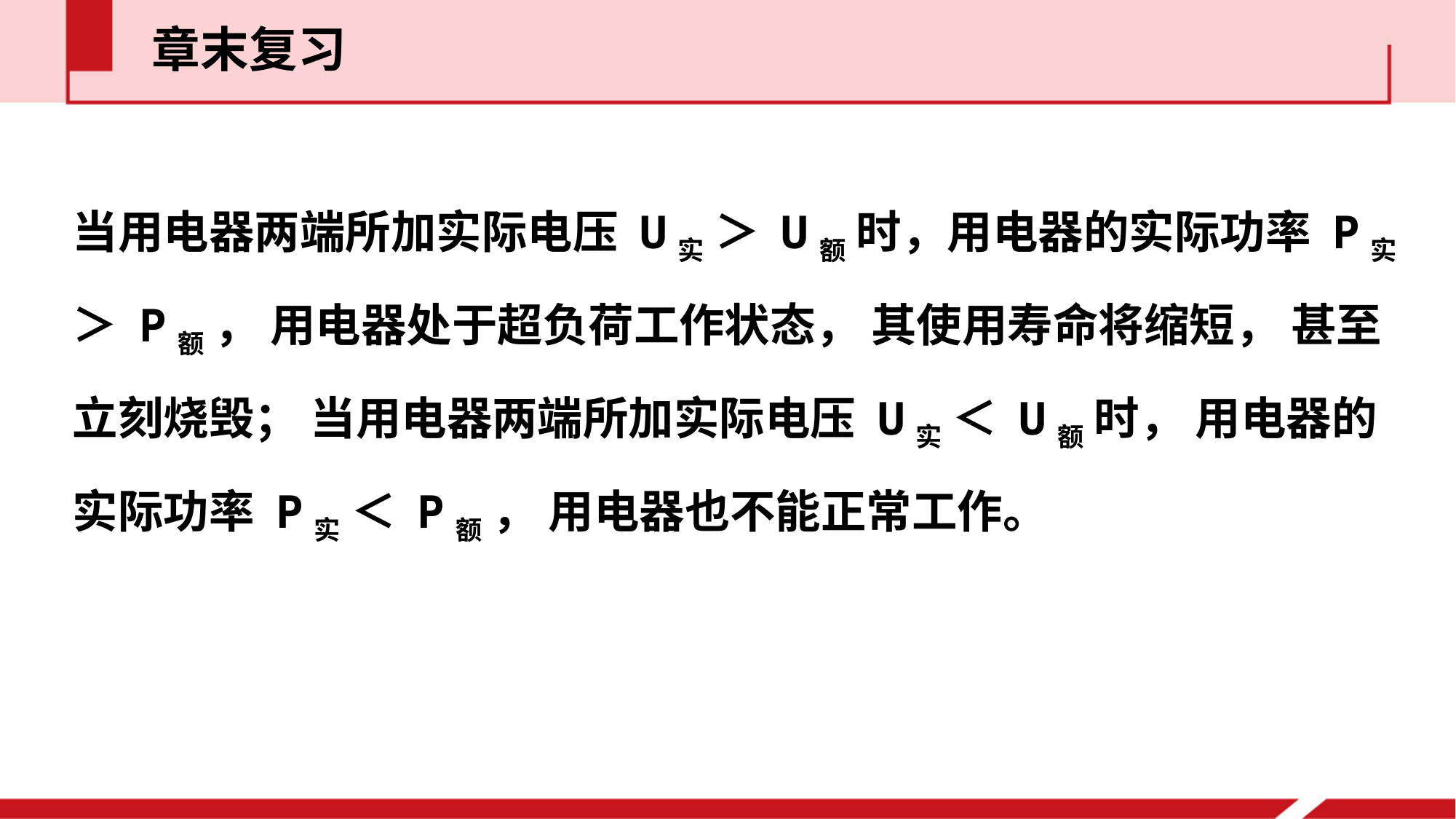

章末复习
当用电器两端所加实际电压 U实 ＞ U额 时，用电器的实际功率 P实 ＞ P额 ， 用电器处于超负荷工作状态， 其使用寿命将缩短， 甚至立刻烧毁； 当用电器两端所加实际电压 U实 ＜ U额 时， 用电器的实际功率 P实 ＜ P额 ， 用电器也不能正常工作。